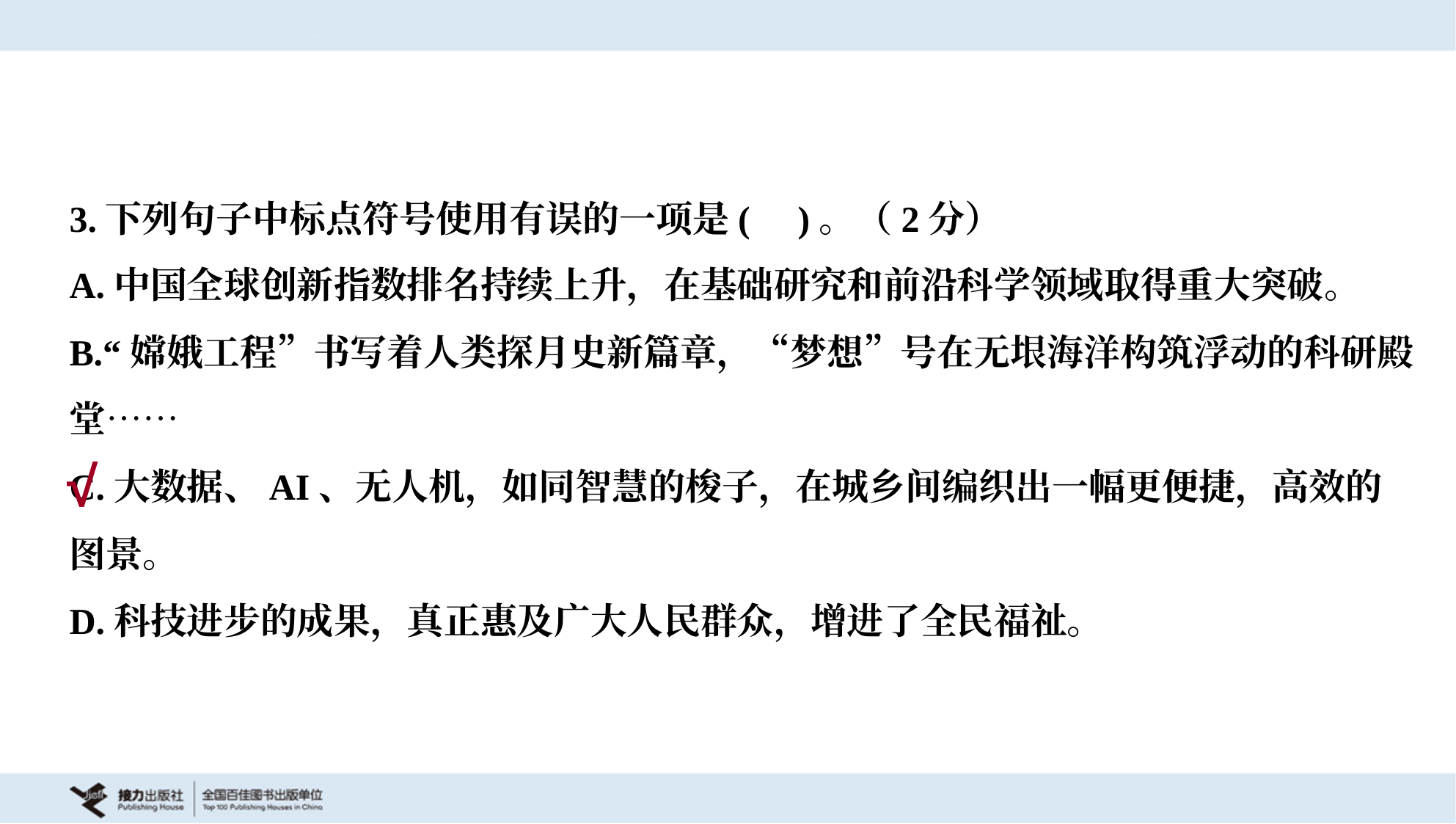

3.下列句子中标点符号使用有误的一项是(     )。（2分）
A.中国全球创新指数排名持续上升，在基础研究和前沿科学领域取得重大突破。
B.“嫦娥工程”书写着人类探月史新篇章，“梦想”号在无垠海洋构筑浮动的科研殿
堂……
C.大数据、AI、无人机，如同智慧的梭子，在城乡间编织出一幅更便捷，高效的
图景。
D.科技进步的成果，真正惠及广大人民群众，增进了全民福祉。
√